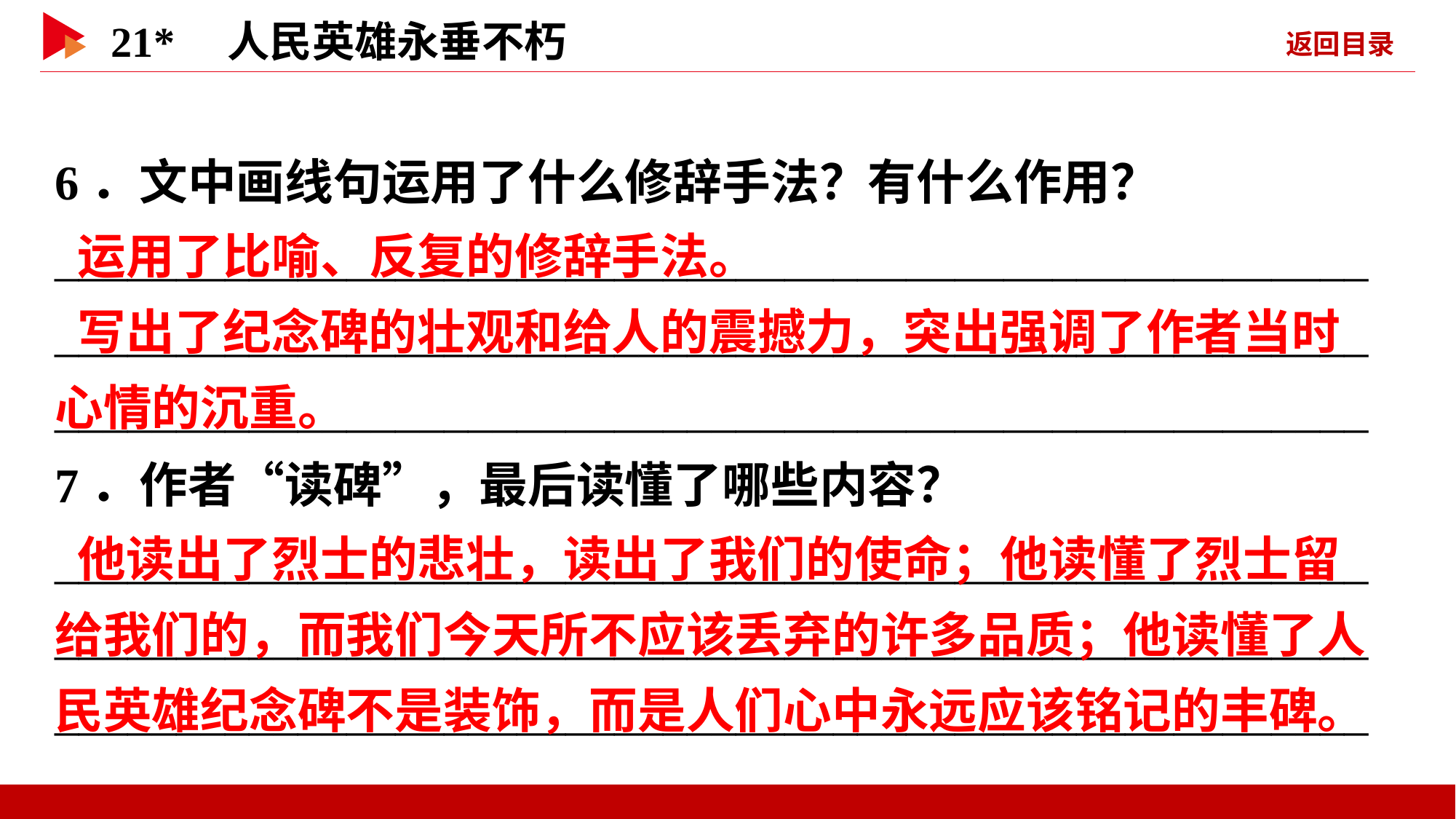

6．文中画线句运用了什么修辞手法？有什么作用？
__________________________________________________________________________________________________________________________________________________________________
7．作者“读碑”，最后读懂了哪些内容？
__________________________________________________________________________________________________________________________________________________________________
 运用了比喻、反复的修辞手法。
 写出了纪念碑的壮观和给人的震撼力，突出强调了作者当时心情的沉重。
 他读出了烈士的悲壮，读出了我们的使命；他读懂了烈士留给我们的，而我们今天所不应该丢弃的许多品质；他读懂了人民英雄纪念碑不是装饰，而是人们心中永远应该铭记的丰碑。